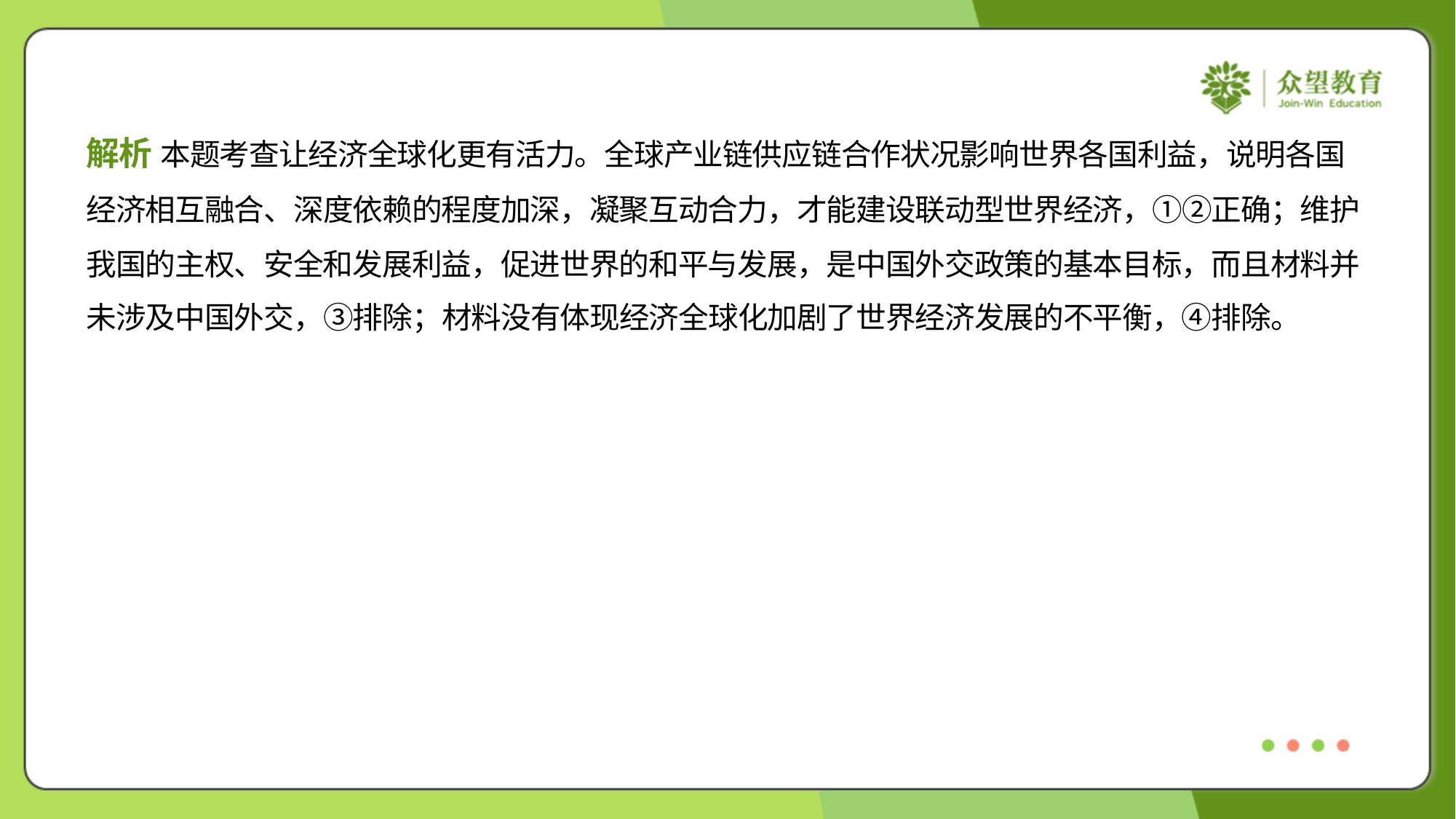

解析 本题考查让经济全球化更有活力。全球产业链供应链合作状况影响世界各国利益，说明各国
经济相互融合、深度依赖的程度加深，凝聚互动合力，才能建设联动型世界经济，①②正确；维护
我国的主权、安全和发展利益，促进世界的和平与发展，是中国外交政策的基本目标，而且材料并
未涉及中国外交，③排除；材料没有体现经济全球化加剧了世界经济发展的不平衡，④排除。